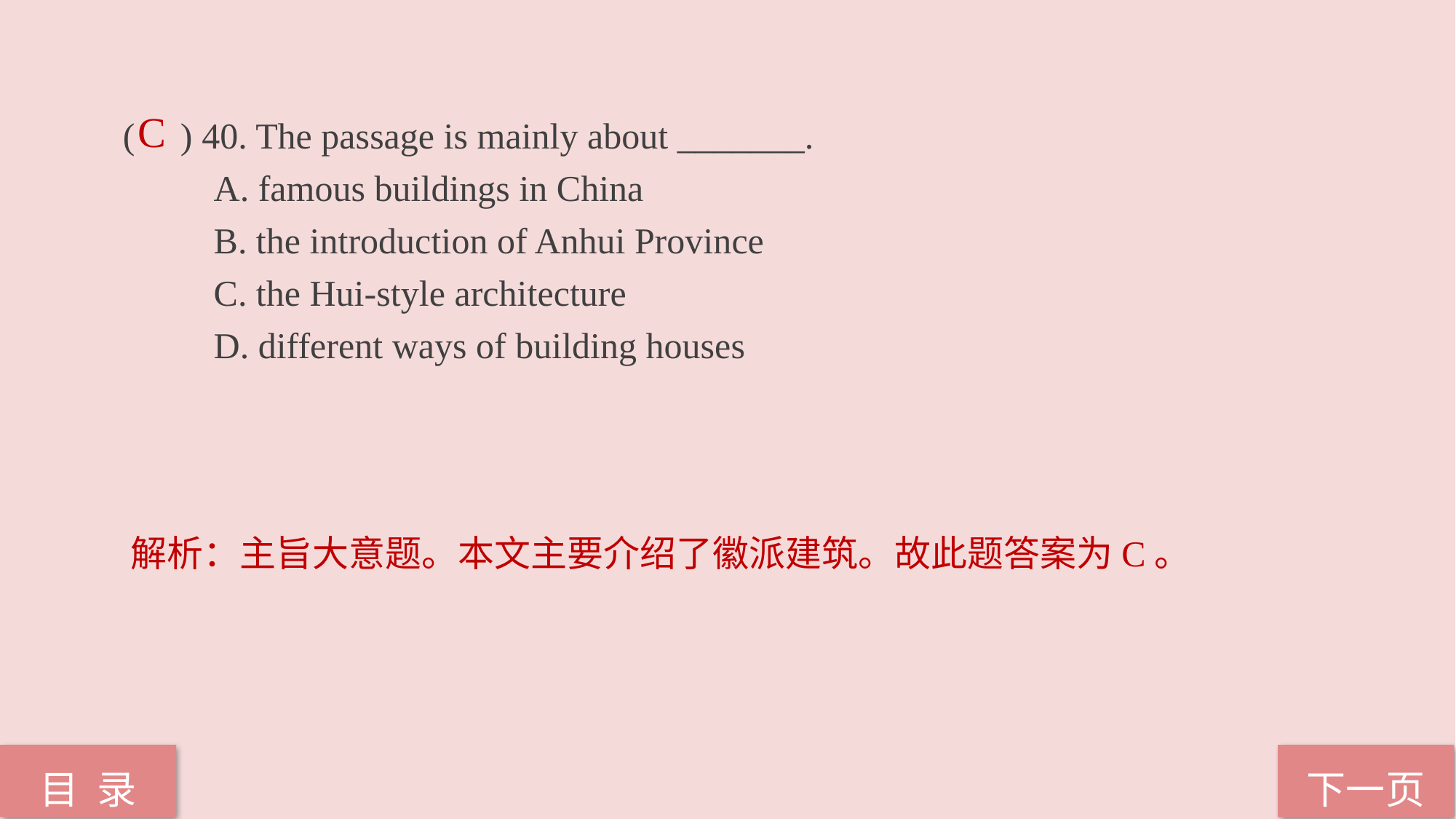

(     ) 40. The passage is mainly about _______.
          A. famous buildings in China
          B. the introduction of Anhui Province
          C. the Hui-style architecture
          D. different ways of building houses
C
解析：主旨大意题。本文主要介绍了徽派建筑。故此题答案为C。